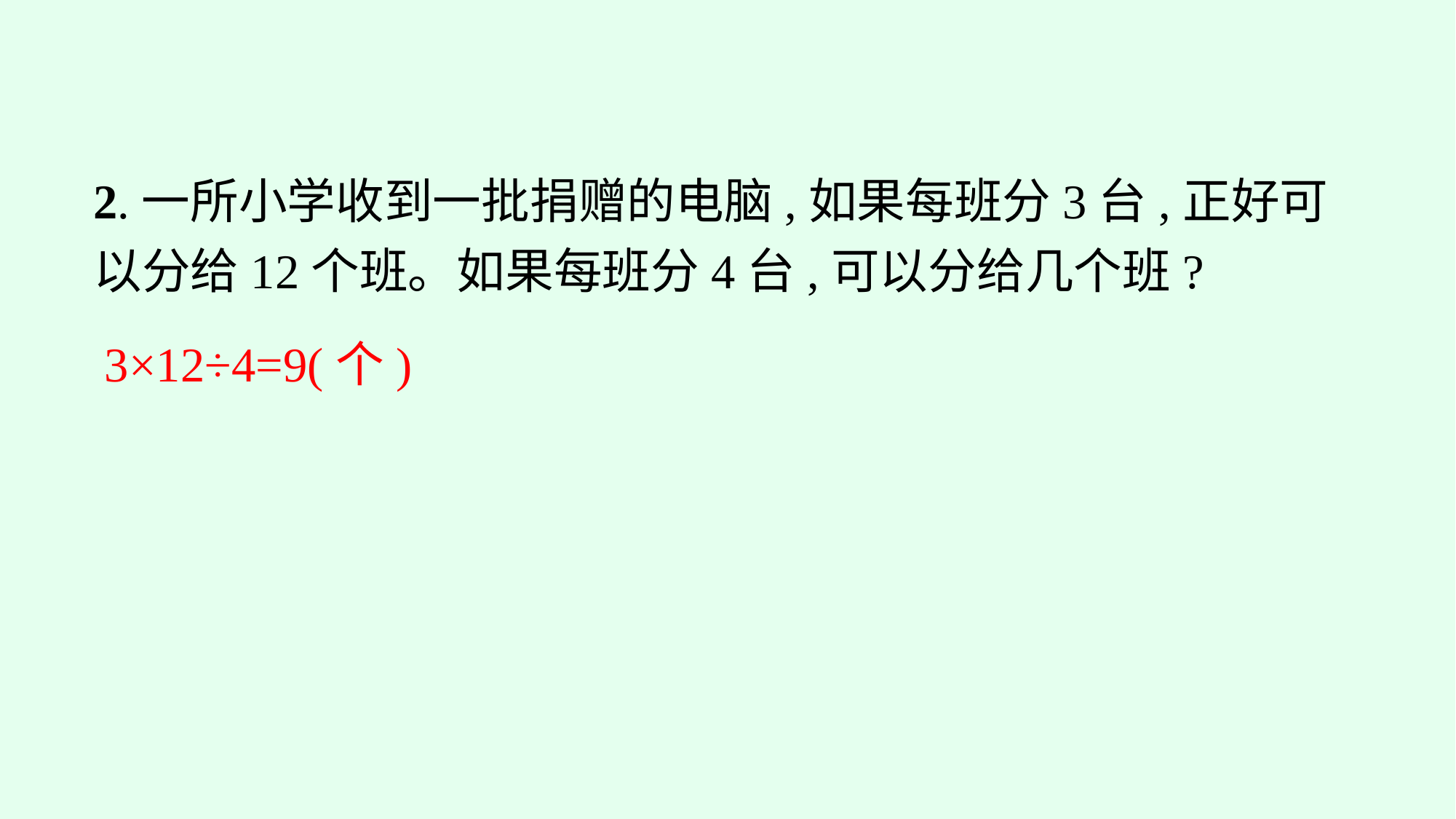

2.一所小学收到一批捐赠的电脑,如果每班分3台,正好可以分给12个班。如果每班分4台,可以分给几个班?
3×12÷4=9(个)